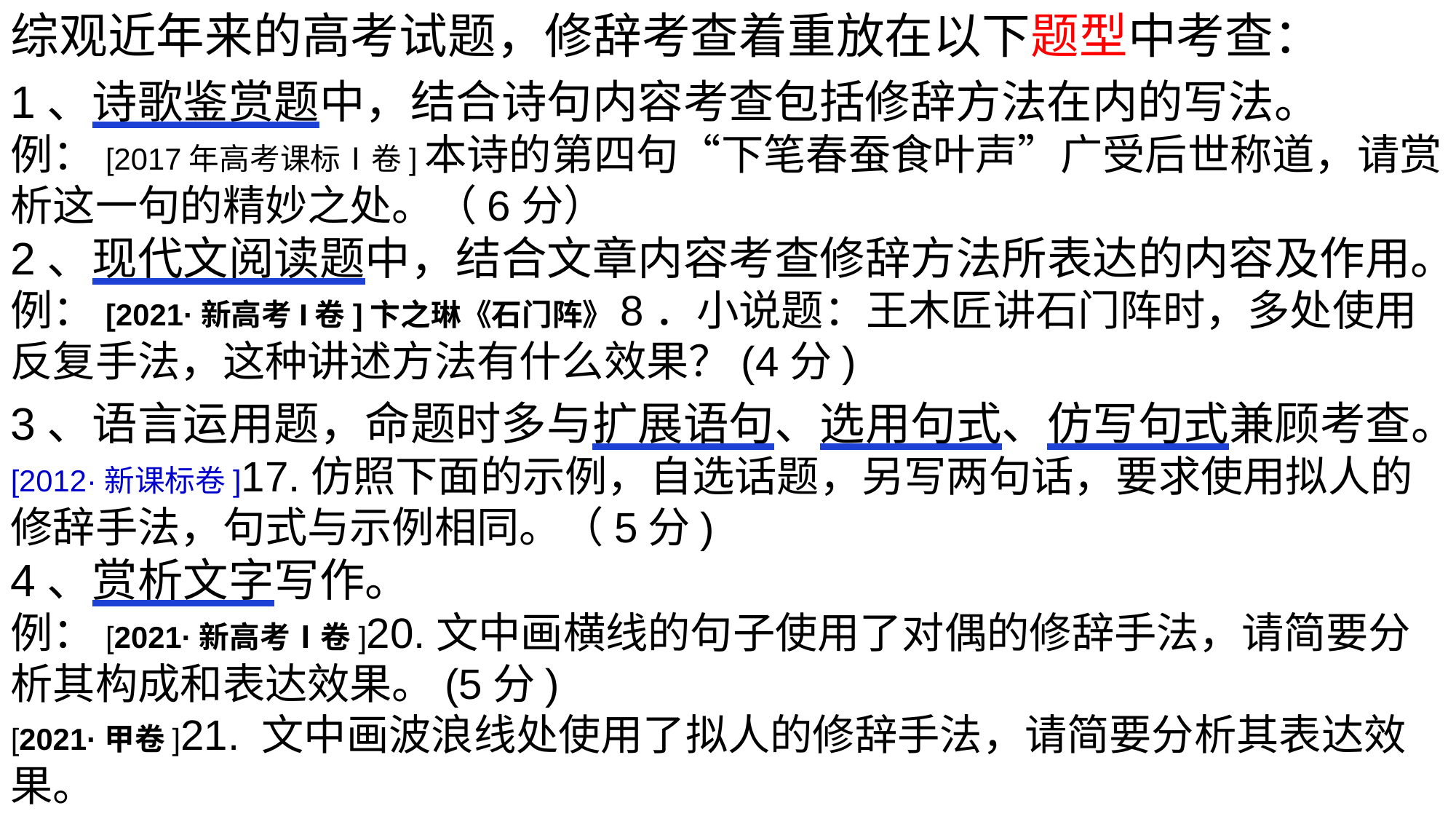

综观近年来的高考试题，修辞考查着重放在以下题型中考查：
1、诗歌鉴赏题中，结合诗句内容考查包括修辞方法在内的写法。
例：[2017年高考课标Ⅰ卷]本诗的第四句“下笔春蚕食叶声”广受后世称道，请赏析这一句的精妙之处。（6分）
2、现代文阅读题中，结合文章内容考查修辞方法所表达的内容及作用。
例：[2021·新高考I卷]卞之琳《石门阵》8．小说题：王木匠讲石门阵时，多处使用反复手法，这种讲述方法有什么效果？(4分)
3、语言运用题，命题时多与扩展语句、选用句式、仿写句式兼顾考查。
[2012·新课标卷]17.仿照下面的示例，自选话题，另写两句话，要求使用拟人的修辞手法，句式与示例相同。（5分)
4、赏析文字写作。
例：[2021·新高考Ⅰ卷]20.文中画横线的句子使用了对偶的修辞手法，请简要分析其构成和表达效果。(5分)
[2021·甲卷]21. 文中画波浪线处使用了拟人的修辞手法，请简要分析其表达效果。